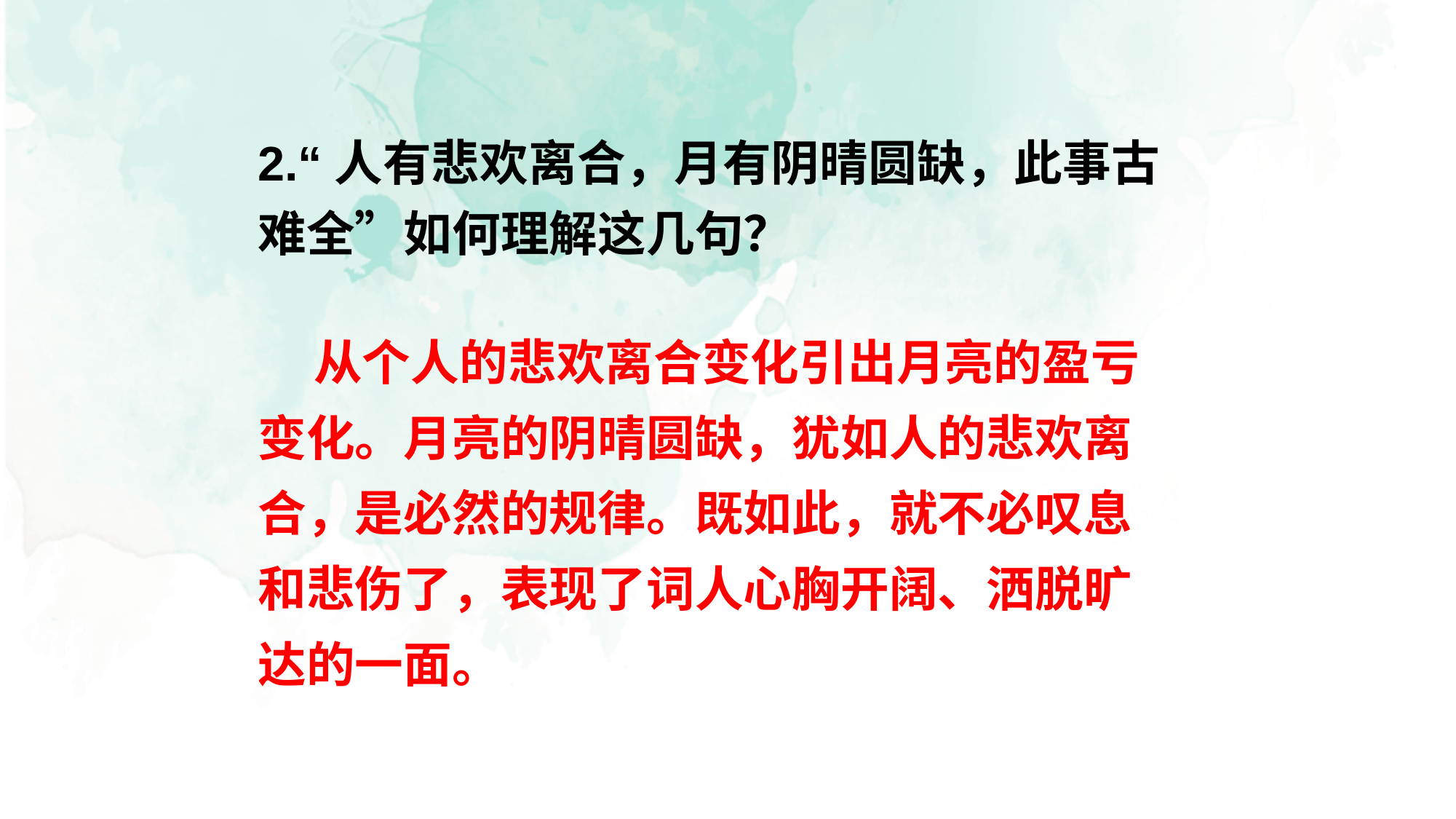

2.“人有悲欢离合，月有阴晴圆缺，此事古难全”如何理解这几句？
    从个人的悲欢离合变化引出月亮的盈亏变化。月亮的阴晴圆缺，犹如人的悲欢离合，是必然的规律。既如此，就不必叹息和悲伤了，表现了词人心胸开阔、洒脱旷达的一面。